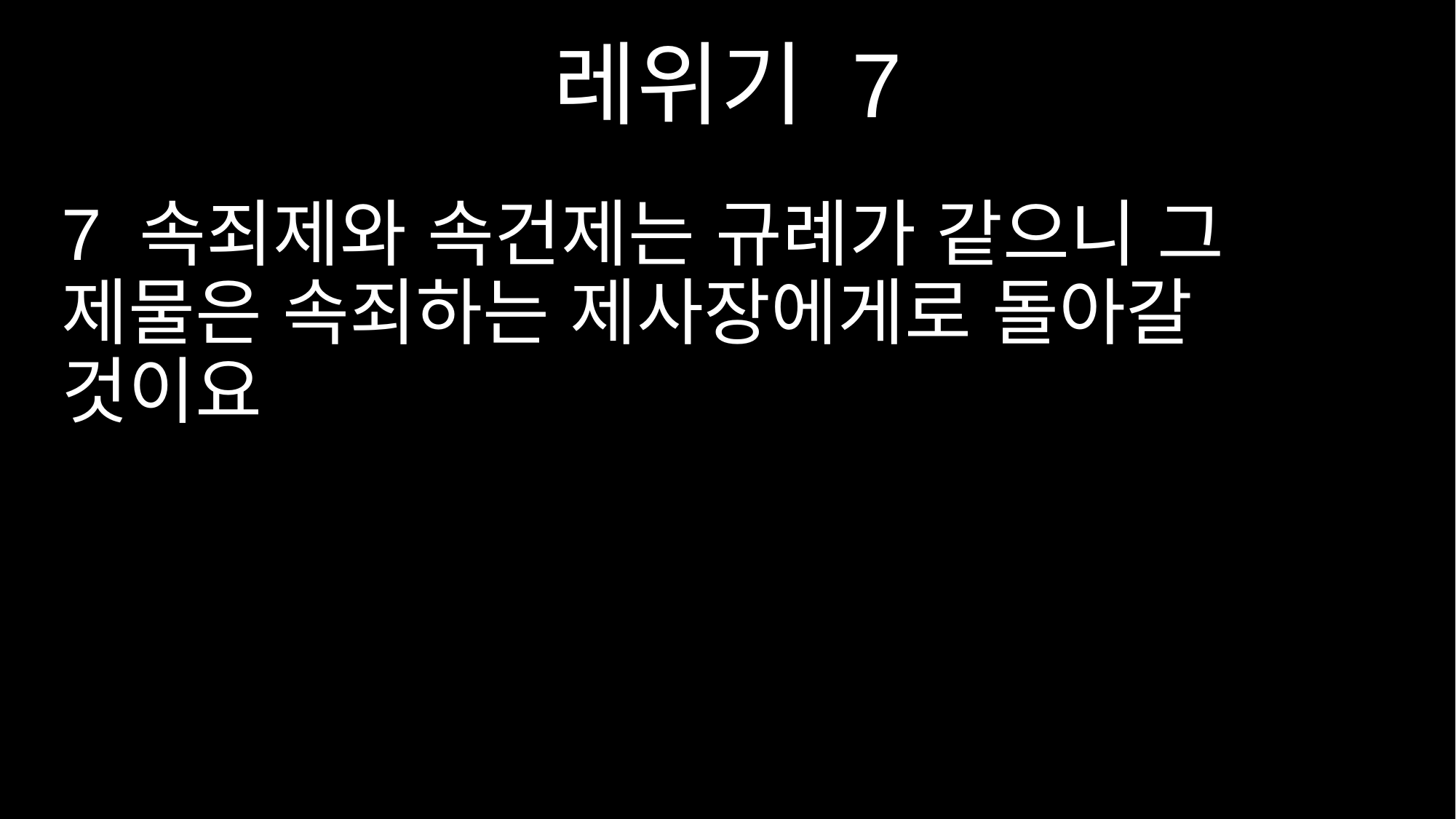

레위기 7
7 속죄제와 속건제는 규례가 같으니 그 제물은 속죄하는 제사장에게로 돌아갈 것이요